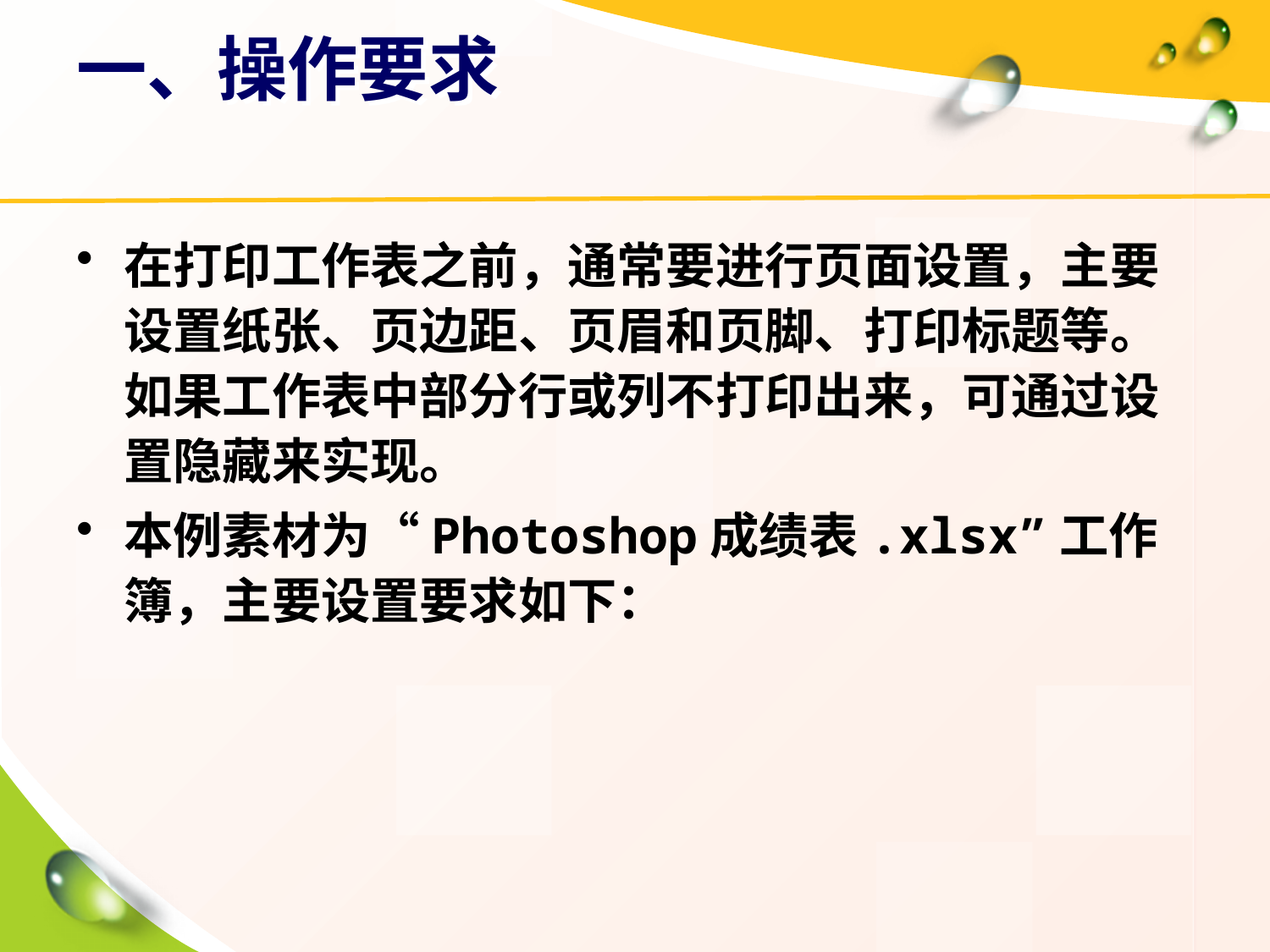

# 一、操作要求
在打印工作表之前，通常要进行页面设置，主要设置纸张、页边距、页眉和页脚、打印标题等。如果工作表中部分行或列不打印出来，可通过设置隐藏来实现。
本例素材为“Photoshop成绩表.xlsx”工作簿，主要设置要求如下：